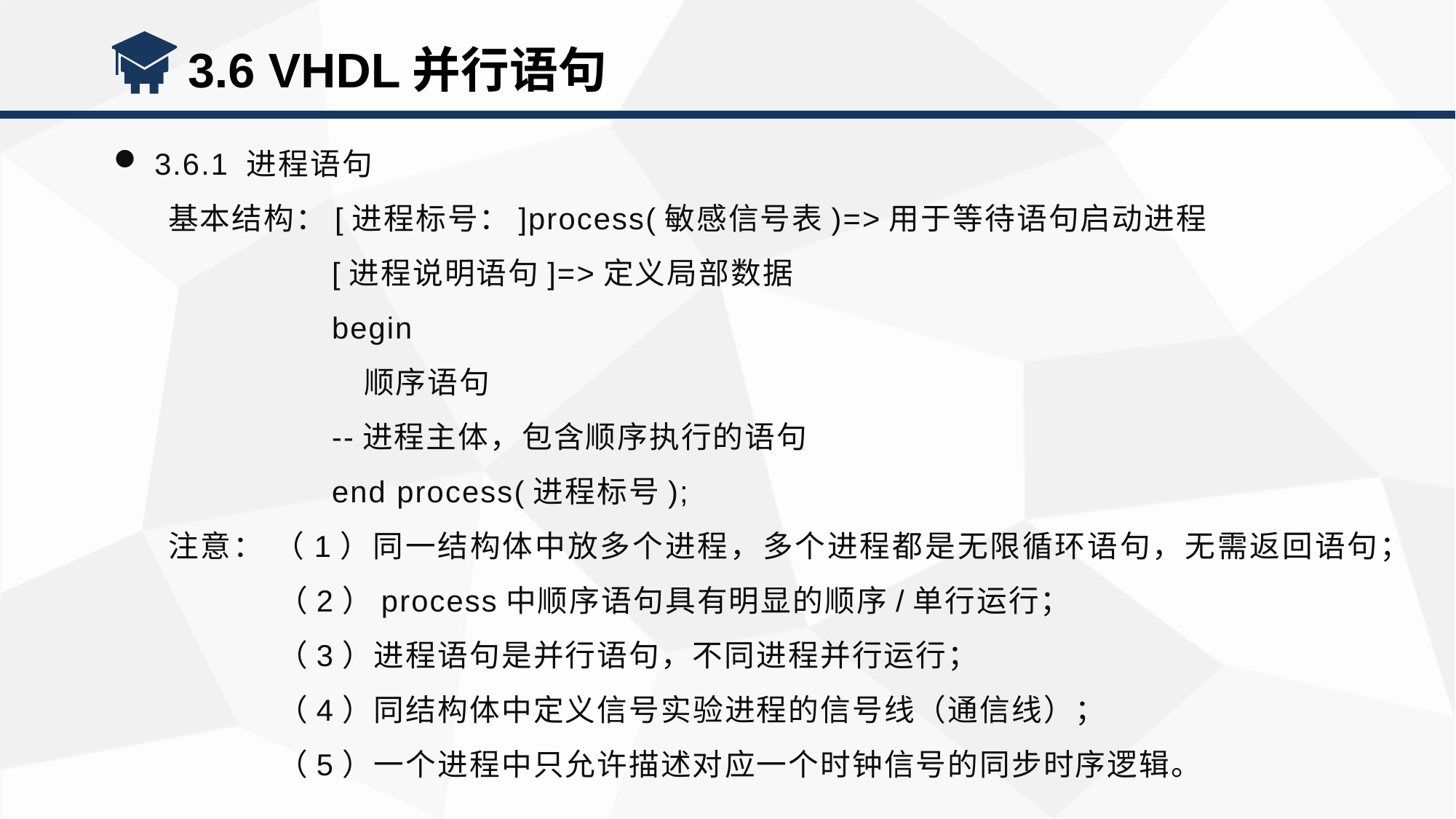

3.6 VHDL并行语句

3.6.1 进程语句
基本结构：[进程标号：]process(敏感信号表)=>用于等待语句启动进程
[进程说明语句]=>定义局部数据
begin
   顺序语句
--进程主体，包含顺序执行的语句
end process(进程标号);
注意： （1）同一结构体中放多个进程，多个进程都是无限循环语句，无需返回语句；
（2）process中顺序语句具有明显的顺序/单行运行；
（3）进程语句是并行语句，不同进程并行运行；
（4）同结构体中定义信号实验进程的信号线（通信线）；
（5）一个进程中只允许描述对应一个时钟信号的同步时序逻辑。